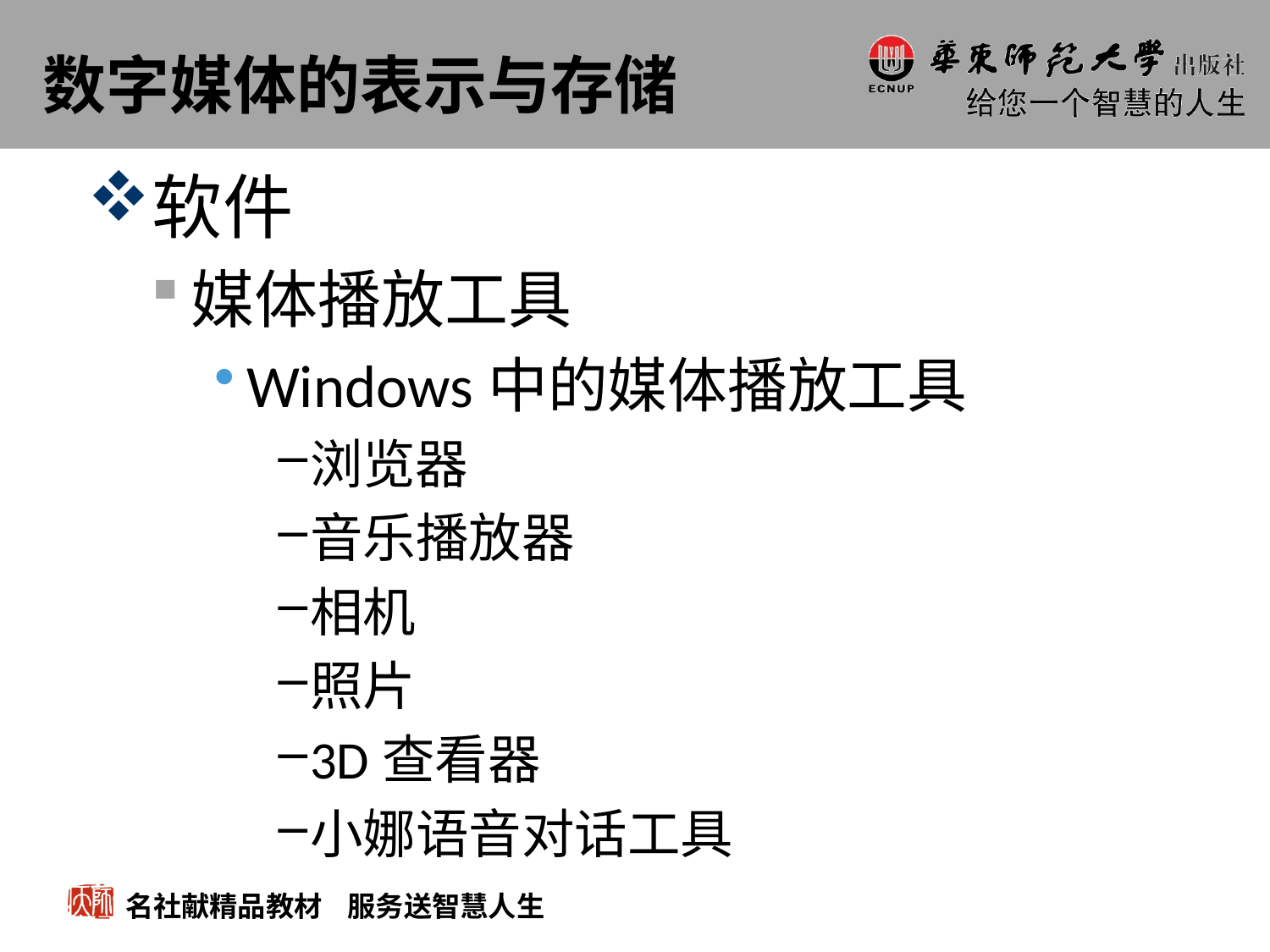

# 数字媒体的表示与存储
软件
媒体播放工具
Windows中的媒体播放工具
浏览器
音乐播放器
相机
照片
3D查看器
小娜语音对话工具